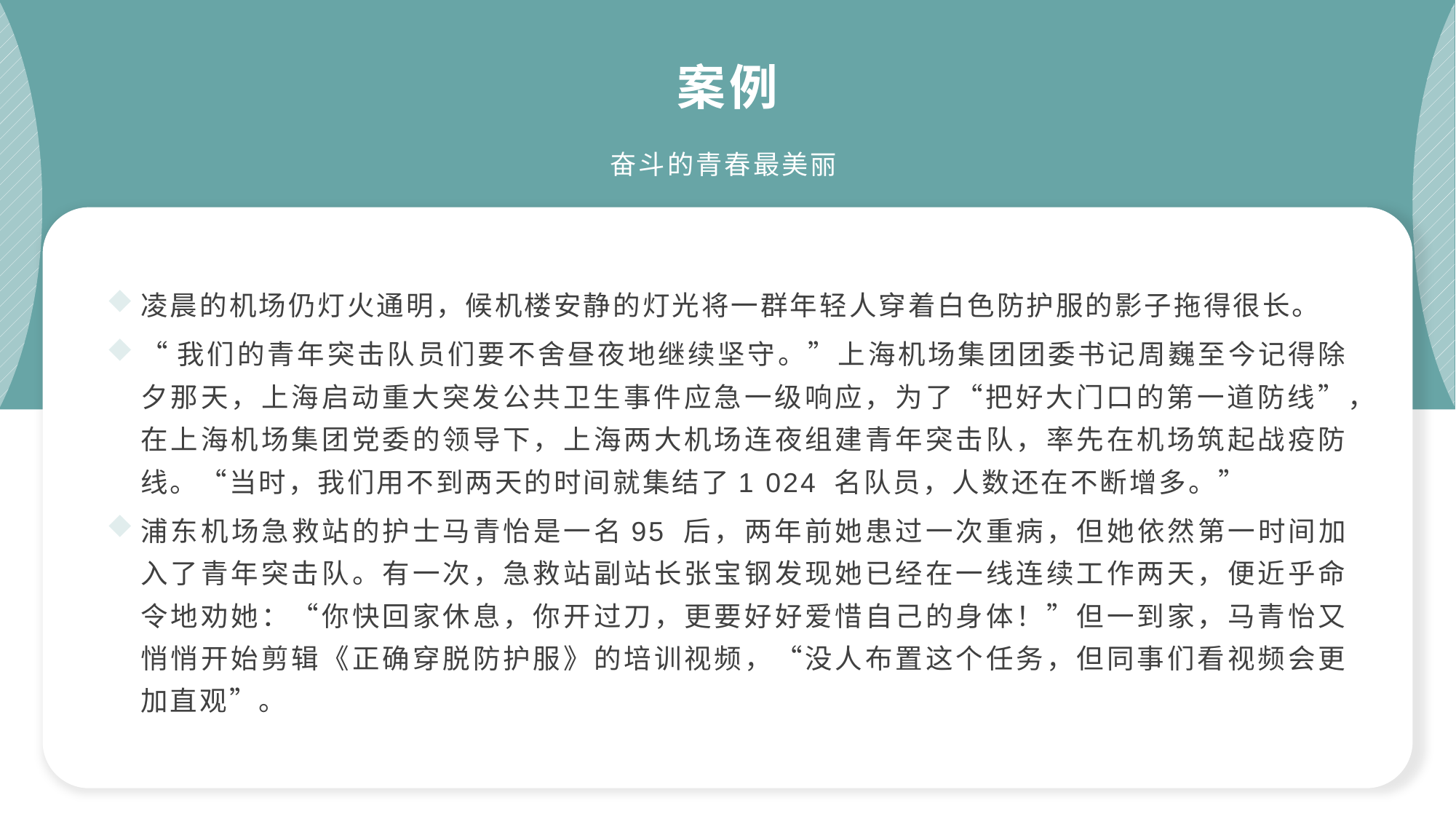

案例
奋斗的青春最美丽

凌晨的机场仍灯火通明，候机楼安静的灯光将一群年轻人穿着白色防护服的影子拖得很长。
“我们的青年突击队员们要不舍昼夜地继续坚守。”上海机场集团团委书记周巍至今记得除夕那天，上海启动重大突发公共卫生事件应急一级响应，为了“把好大门口的第一道防线”，在上海机场集团党委的领导下，上海两大机场连夜组建青年突击队，率先在机场筑起战疫防线。“当时，我们用不到两天的时间就集结了1 024 名队员，人数还在不断增多。”
浦东机场急救站的护士马青怡是一名95 后，两年前她患过一次重病，但她依然第一时间加入了青年突击队。有一次，急救站副站长张宝钢发现她已经在一线连续工作两天，便近乎命令地劝她：“你快回家休息，你开过刀，更要好好爱惜自己的身体！”但一到家，马青怡又悄悄开始剪辑《正确穿脱防护服》的培训视频，“没人布置这个任务，但同事们看视频会更加直观”。